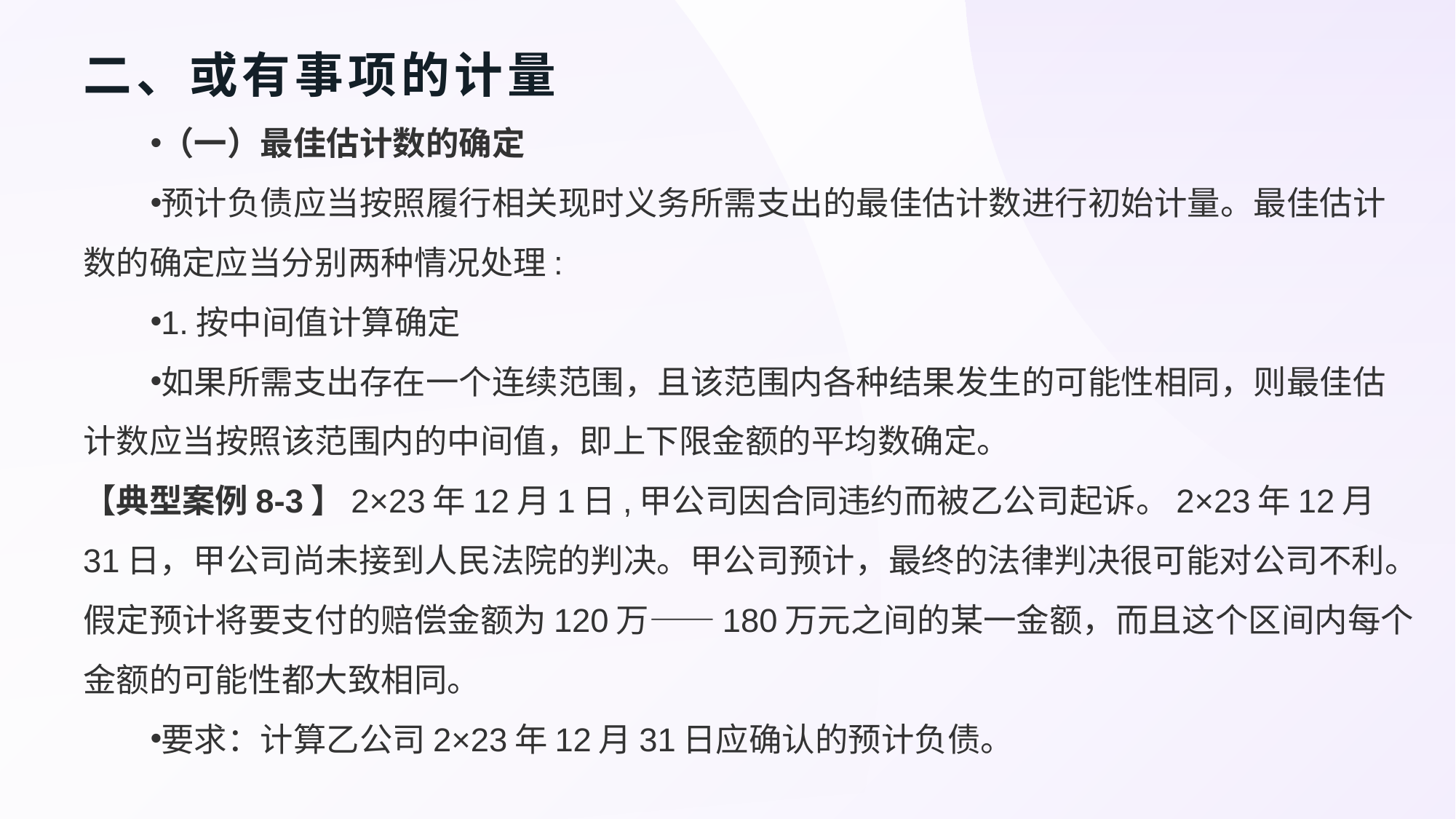

# 二、或有事项的计量
（一）最佳估计数的确定
预计负债应当按照履行相关现时义务所需支出的最佳估计数进行初始计量。最佳估计数的确定应当分别两种情况处理:
1.按中间值计算确定
如果所需支出存在一个连续范围，且该范围内各种结果发生的可能性相同，则最佳估计数应当按照该范围内的中间值，即上下限金额的平均数确定。
【典型案例8-3】2×23年12月1日,甲公司因合同违约而被乙公司起诉。2×23年12月31日，甲公司尚未接到人民法院的判决。甲公司预计，最终的法律判决很可能对公司不利。假定预计将要支付的赔偿金额为120万——180万元之间的某一金额，而且这个区间内每个金额的可能性都大致相同。
要求：计算乙公司2×23年12月31日应确认的预计负债。